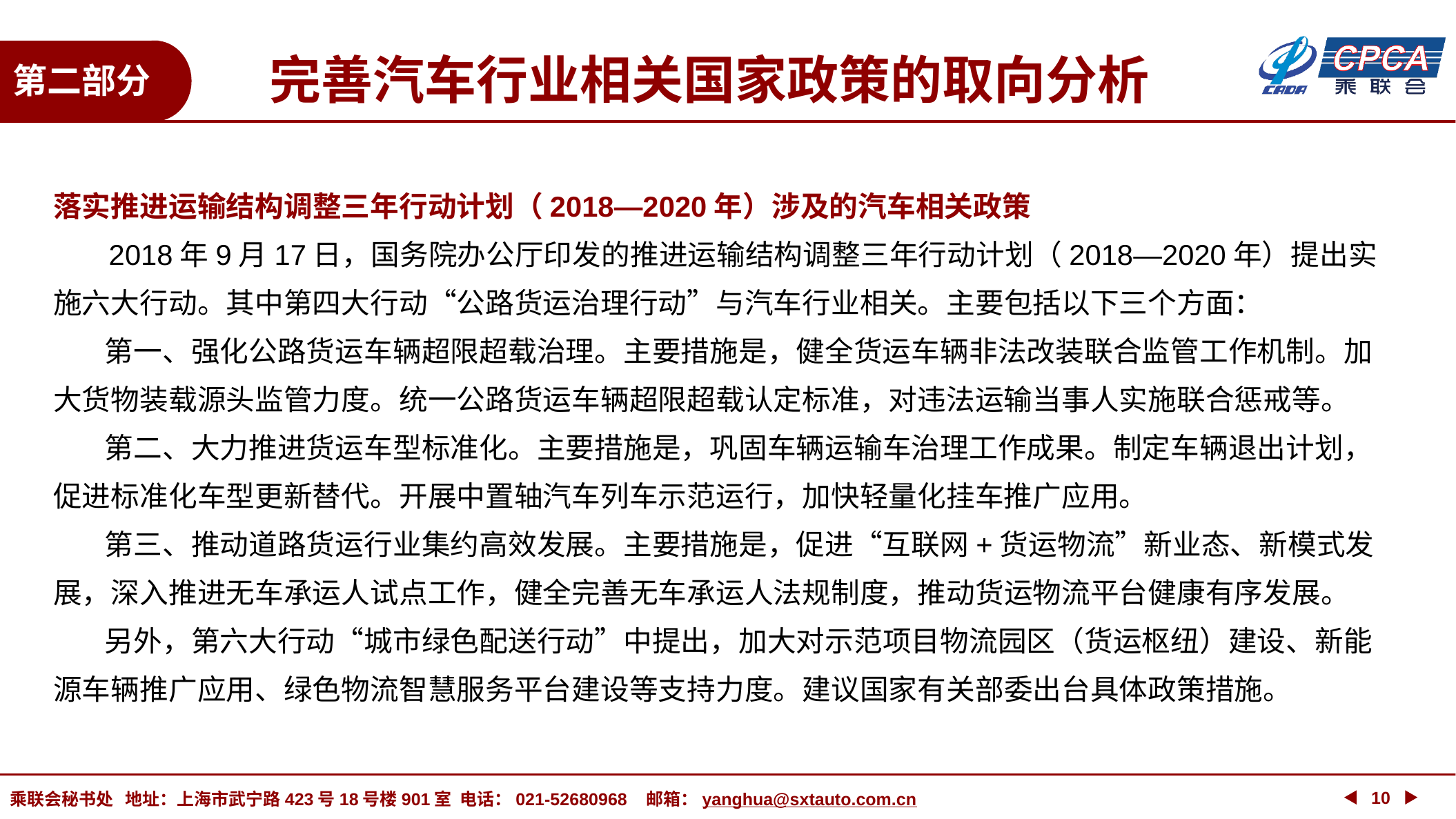

完善汽车行业相关国家政策的取向分析
第二部分
落实推进运输结构调整三年行动计划（2018—2020年）涉及的汽车相关政策
       2018年9月17日，国务院办公厅印发的推进运输结构调整三年行动计划（2018—2020年）提出实施六大行动。其中第四大行动“公路货运治理行动”与汽车行业相关。主要包括以下三个方面：
       第一、强化公路货运车辆超限超载治理。主要措施是，健全货运车辆非法改装联合监管工作机制。加大货物装载源头监管力度。统一公路货运车辆超限超载认定标准，对违法运输当事人实施联合惩戒等。
       第二、大力推进货运车型标准化。主要措施是，巩固车辆运输车治理工作成果。制定车辆退出计划，促进标准化车型更新替代。开展中置轴汽车列车示范运行，加快轻量化挂车推广应用。
       第三、推动道路货运行业集约高效发展。主要措施是，促进“互联网+货运物流”新业态、新模式发展，深入推进无车承运人试点工作，健全完善无车承运人法规制度，推动货运物流平台健康有序发展。
       另外，第六大行动“城市绿色配送行动”中提出，加大对示范项目物流园区（货运枢纽）建设、新能源车辆推广应用、绿色物流智慧服务平台建设等支持力度。建议国家有关部委出台具体政策措施。